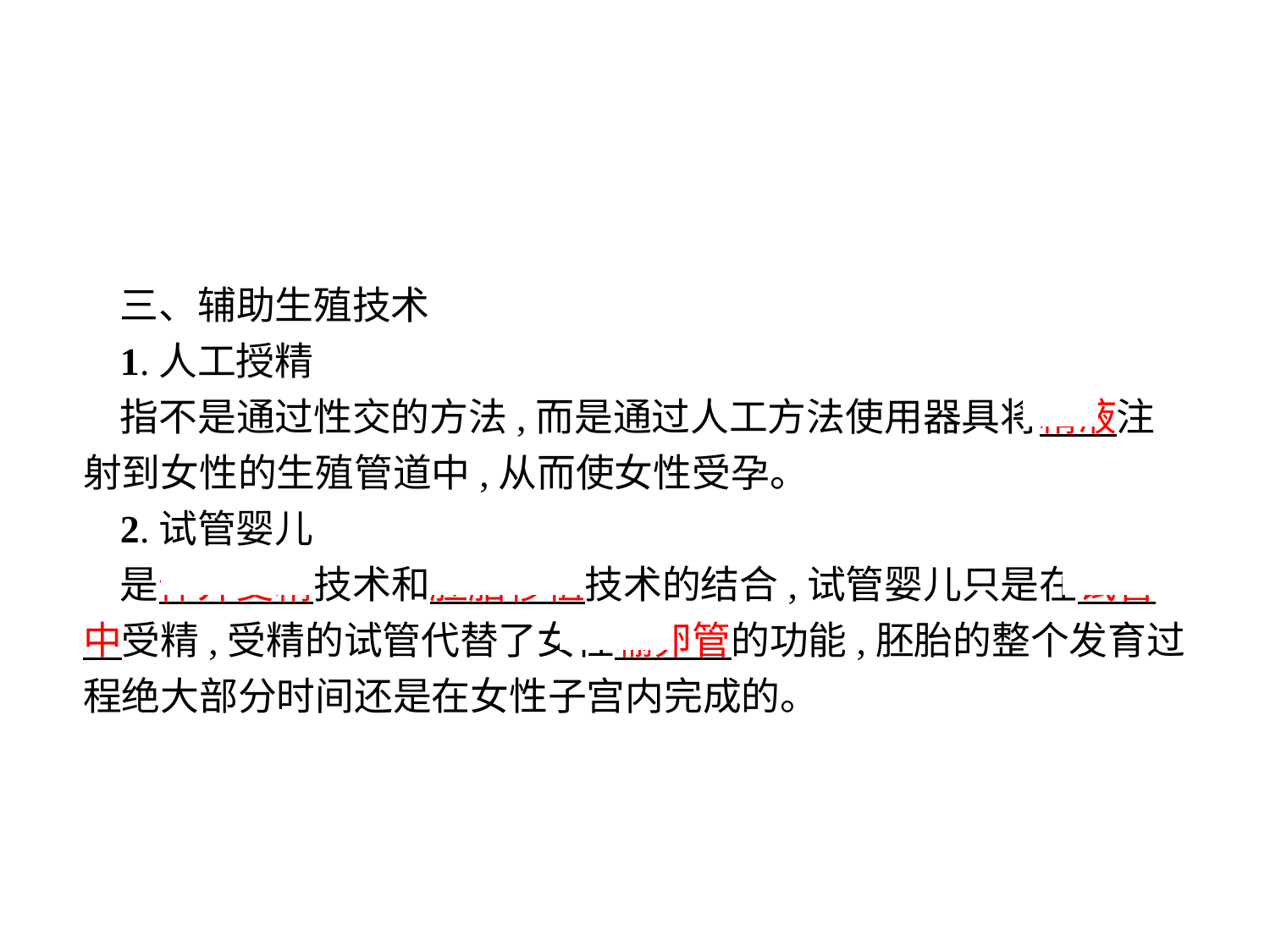

三、辅助生殖技术
1.人工授精
指不是通过性交的方法,而是通过人工方法使用器具将精液注射到女性的生殖管道中,从而使女性受孕。
2.试管婴儿
是体外受精技术和胚胎移植技术的结合,试管婴儿只是在试管中受精,受精的试管代替了女性输卵管的功能,胚胎的整个发育过程绝大部分时间还是在女性子宫内完成的。